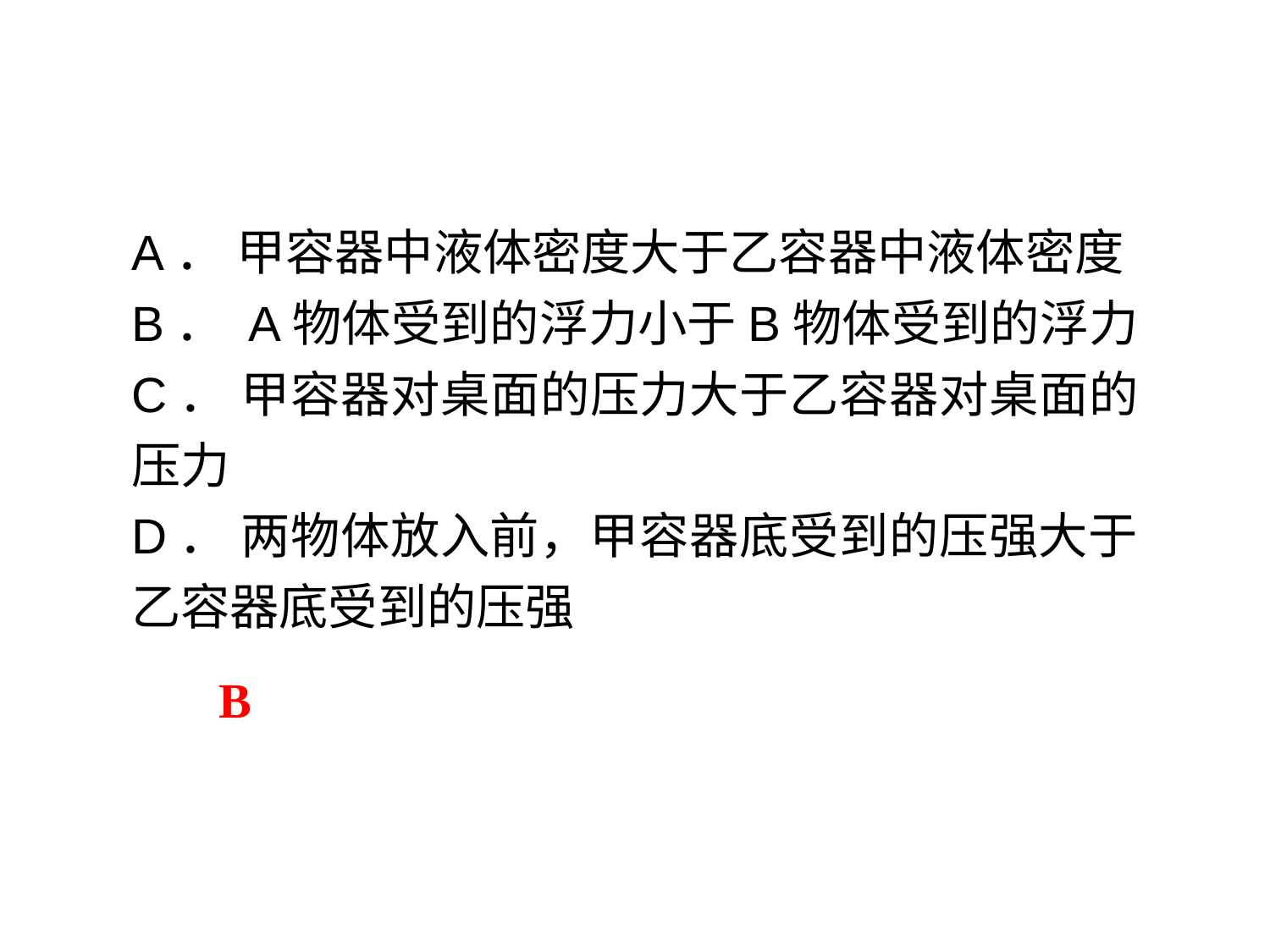

A． 甲容器中液体密度大于乙容器中液体密度
B． A物体受到的浮力小于B物体受到的浮力
C． 甲容器对桌面的压力大于乙容器对桌面的压力
D． 两物体放入前，甲容器底受到的压强大于乙容器底受到的压强
B